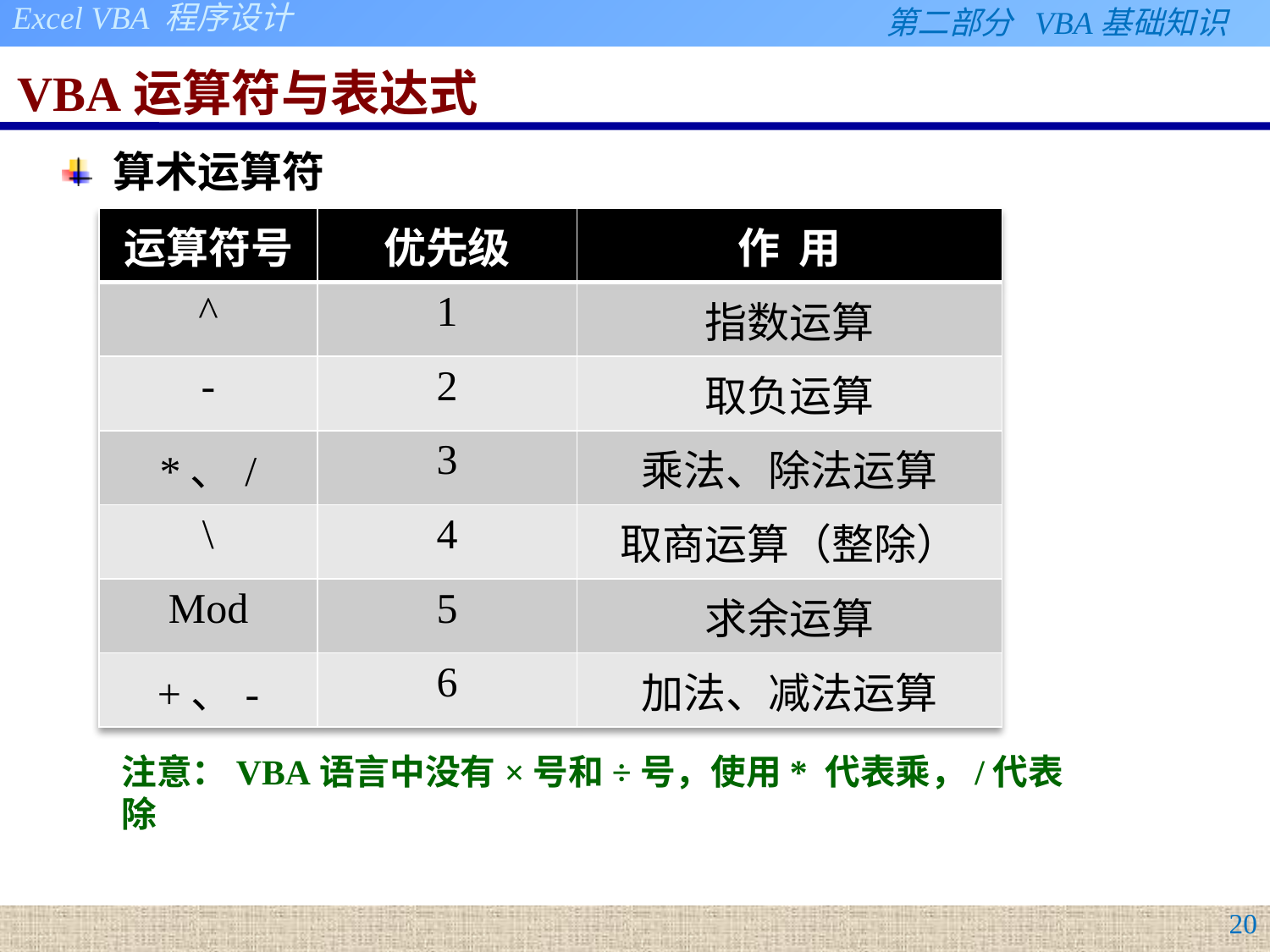

# VBA运算符与表达式
算术运算符

| 运算符号 | 优先级 | 作 用 |
| --- | --- | --- |
| ^ | 1 | 指数运算 |
| - | 2 | 取负运算 |
| \*、/ | 3 | 乘法、除法运算 |
| \ | 4 | 取商运算（整除） |
| Mod | 5 | 求余运算 |
| +、- | 6 | 加法、减法运算 |
注意：VBA语言中没有×号和÷号，使用* 代表乘，/代表除